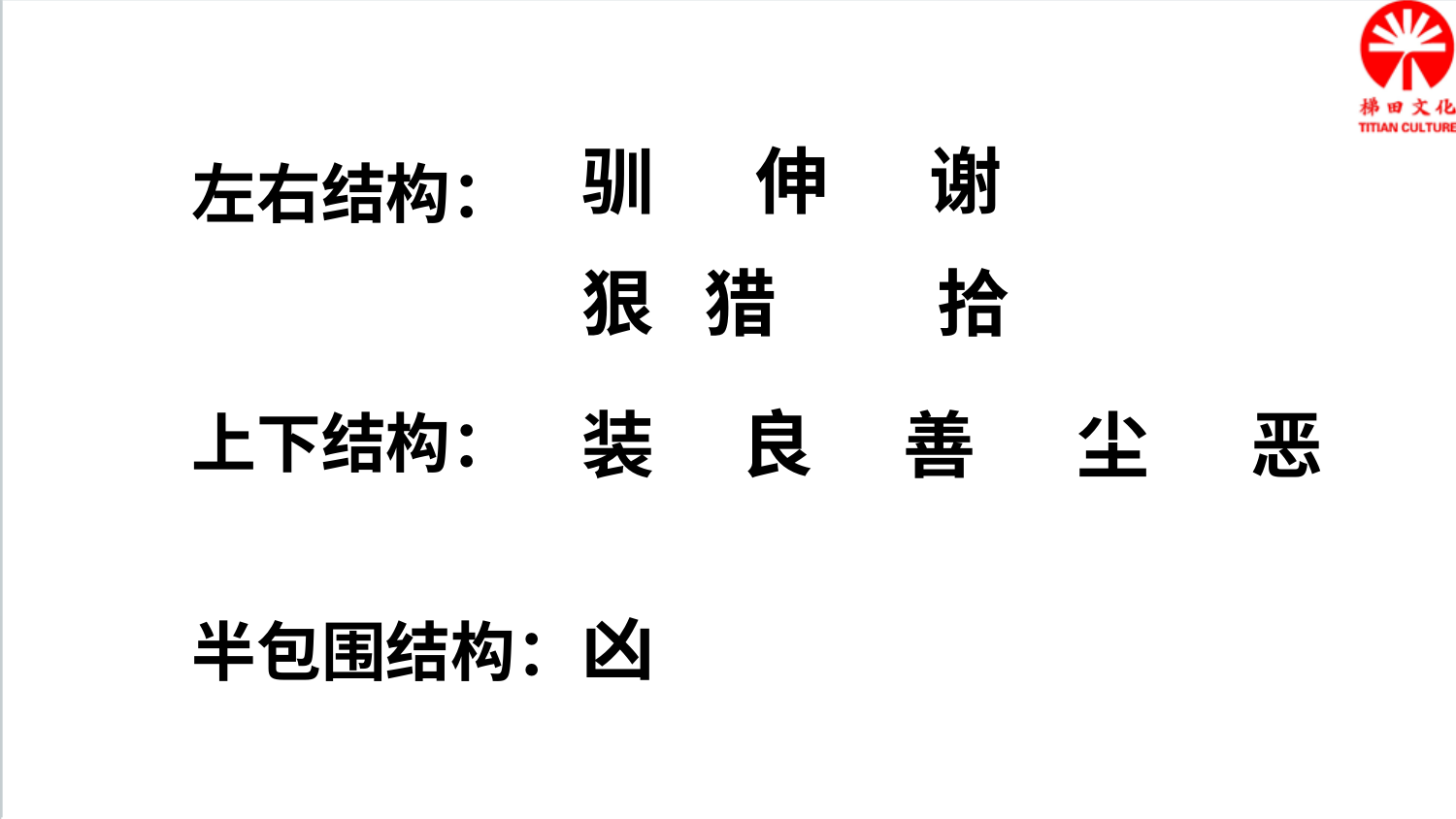

谢
驯
伸
左右结构：
狠   猎
拾
良
恶
装
善
尘
上下结构：
凶
半包围结构：